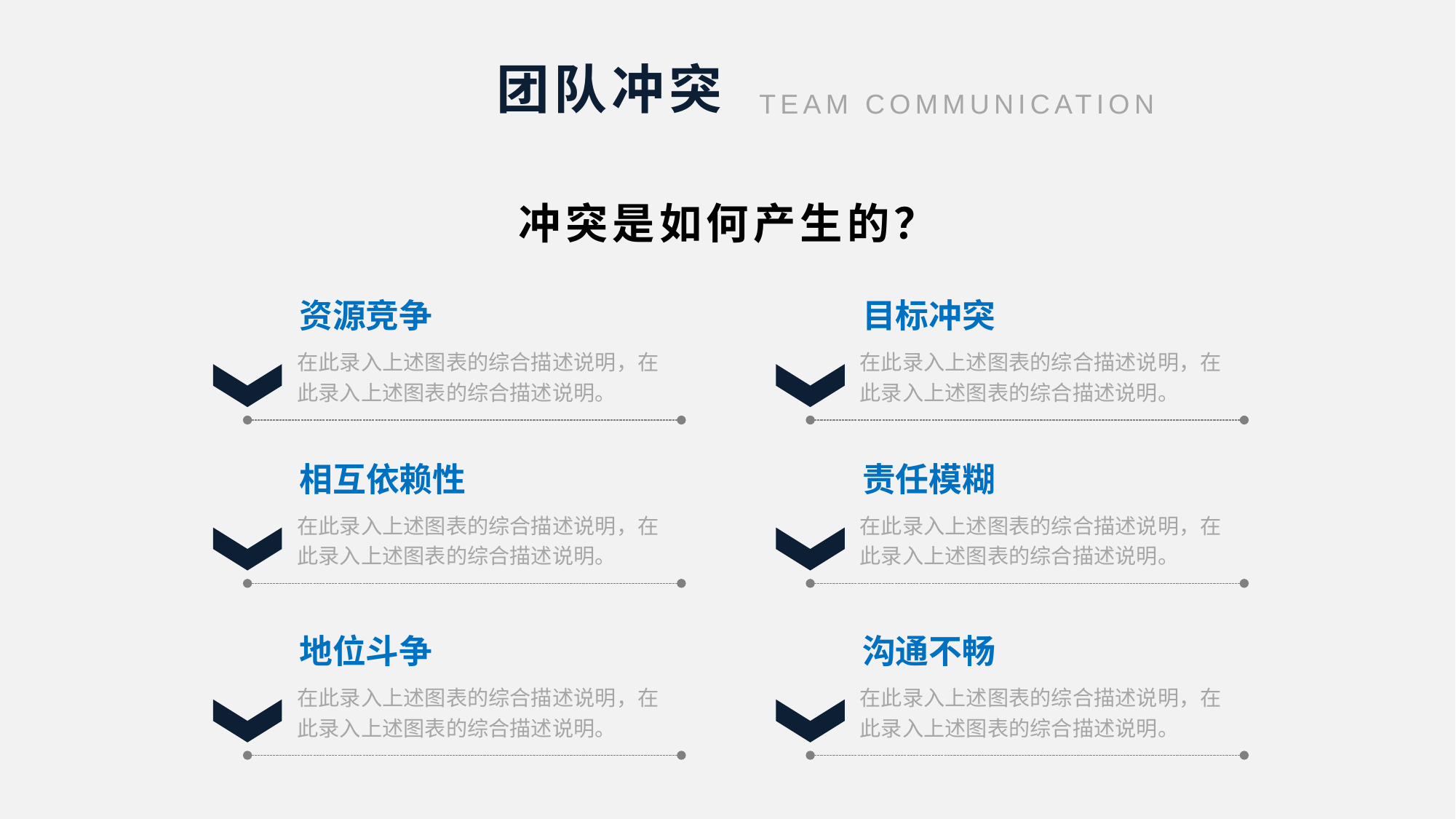

团队冲突
TEAM COMMUNICATION
冲突是如何产生的？
资源竞争
目标冲突
在此录入上述图表的综合描述说明，在此录入上述图表的综合描述说明。
在此录入上述图表的综合描述说明，在此录入上述图表的综合描述说明。

相互依赖性
责任模糊
在此录入上述图表的综合描述说明，在此录入上述图表的综合描述说明。
在此录入上述图表的综合描述说明，在此录入上述图表的综合描述说明。

地位斗争
沟通不畅
在此录入上述图表的综合描述说明，在此录入上述图表的综合描述说明。
在此录入上述图表的综合描述说明，在此录入上述图表的综合描述说明。